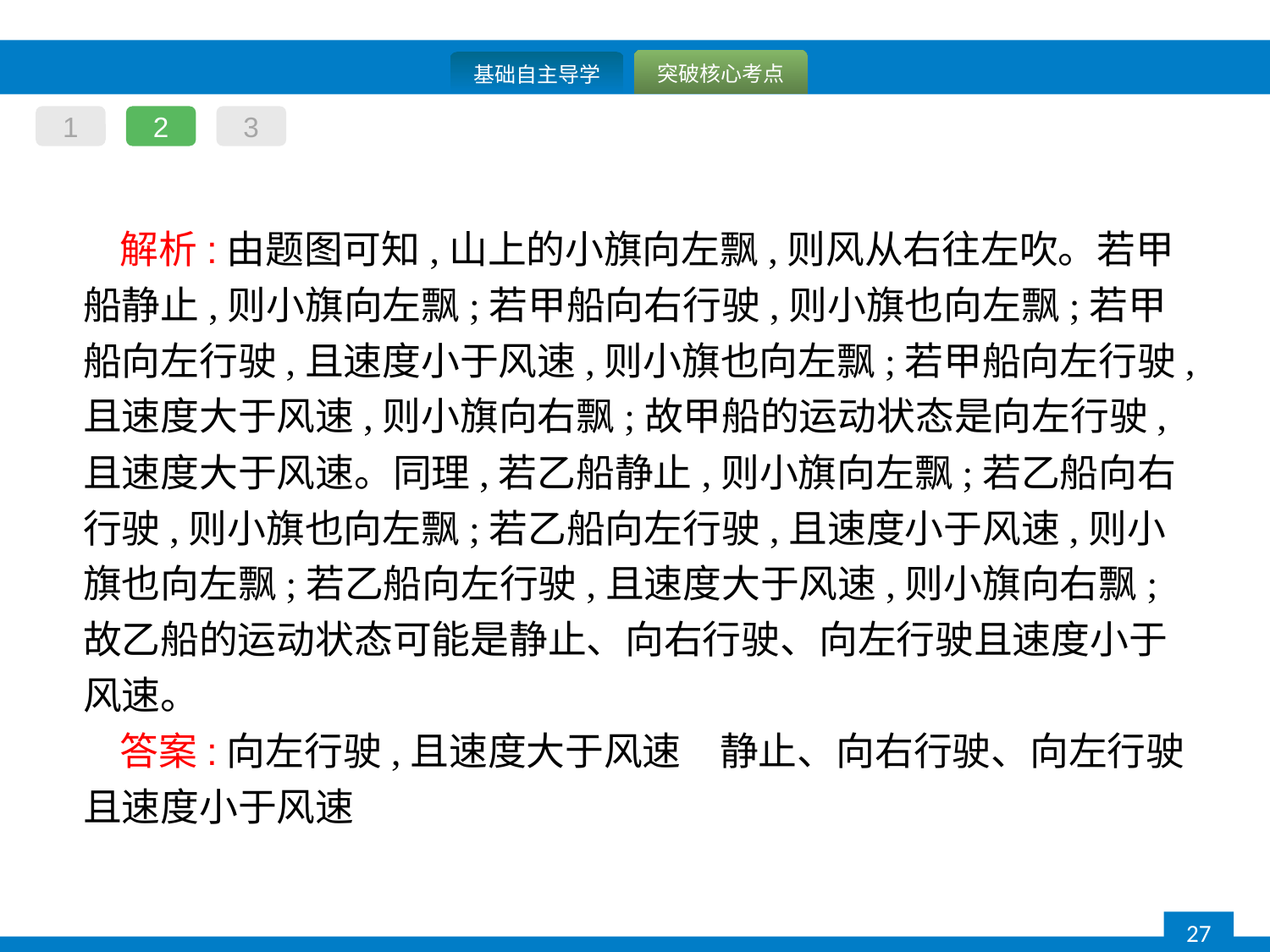

1
2
3
解析:由题图可知,山上的小旗向左飘,则风从右往左吹。若甲船静止,则小旗向左飘;若甲船向右行驶,则小旗也向左飘;若甲船向左行驶,且速度小于风速,则小旗也向左飘;若甲船向左行驶,且速度大于风速,则小旗向右飘;故甲船的运动状态是向左行驶,且速度大于风速。同理,若乙船静止,则小旗向左飘;若乙船向右行驶,则小旗也向左飘;若乙船向左行驶,且速度小于风速,则小旗也向左飘;若乙船向左行驶,且速度大于风速,则小旗向右飘;故乙船的运动状态可能是静止、向右行驶、向左行驶且速度小于风速。
答案:向左行驶,且速度大于风速　静止、向右行驶、向左行驶且速度小于风速